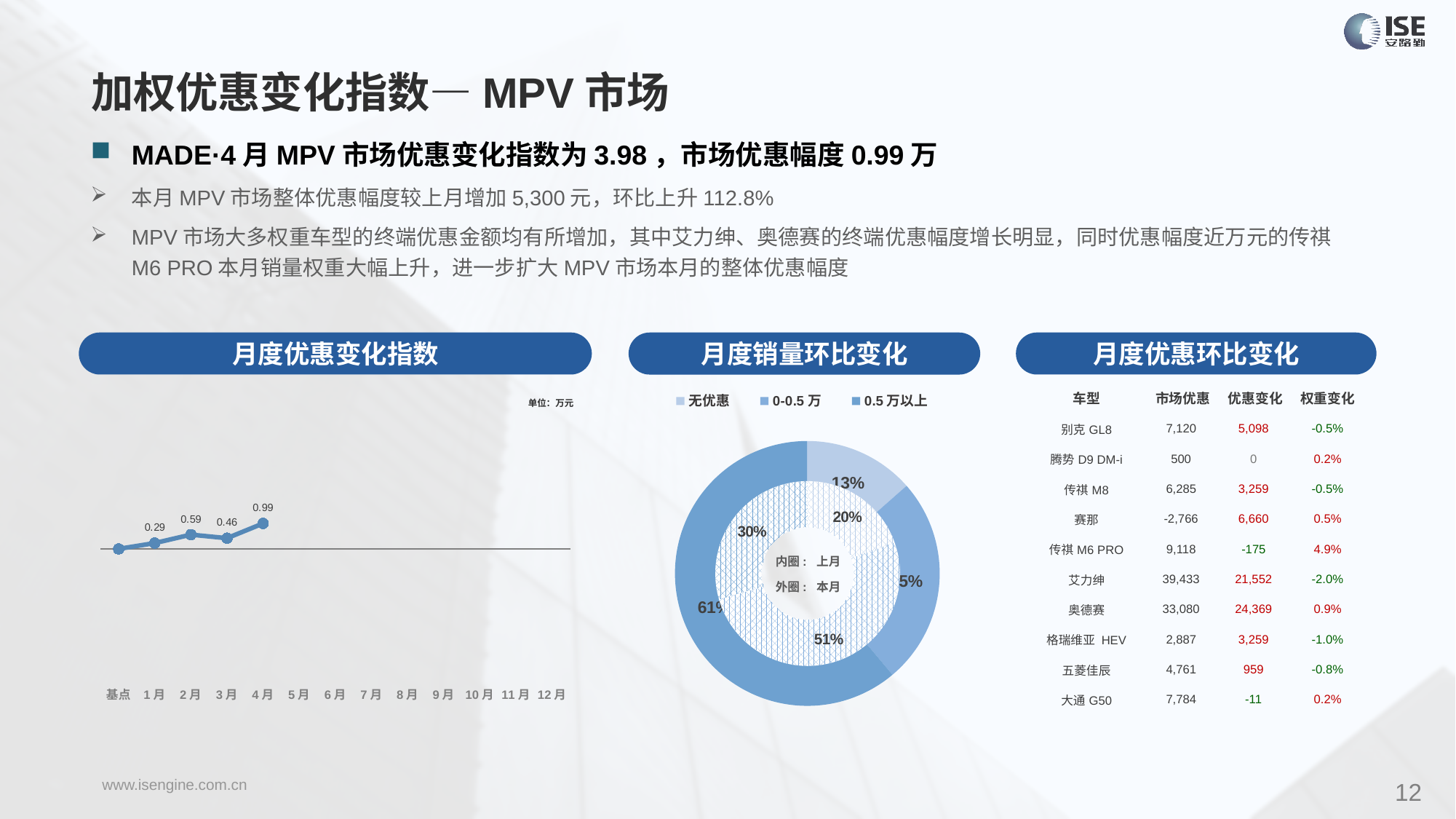

加权优惠变化指数—MPV市场
MADE·4月MPV市场优惠变化指数为3.98，市场优惠幅度0.99万
本月MPV市场整体优惠幅度较上月增加5,300元，环比上升112.8%
MPV市场大多权重车型的终端优惠金额均有所增加，其中艾力绅、奥德赛的终端优惠幅度增长明显，同时优惠幅度近万元的传祺M6 PRO本月销量权重大幅上升，进一步扩大MPV市场本月的整体优惠幅度
月度优惠变化指数

月度优惠环比变化

月度销量环比变化

| 车型 | 市场优惠 | 优惠变化 | 权重变化 |
| --- | --- | --- | --- |
| 别克GL8 | 7,120 | 5,098 | -0.5% |
| 腾势D9 DM-i | 500 | 0 | 0.2% |
| 传祺M8 | 6,285 | 3,259 | -0.5% |
| 赛那 | -2,766 | 6,660 | 0.5% |
| 传祺M6 PRO | 9,118 | -175 | 4.9% |
| 艾力绅 | 39,433 | 21,552 | -2.0% |
| 奥德赛 | 33,080 | 24,369 | 0.9% |
| 格瑞维亚 HEV | 2,887 | 3,259 | -1.0% |
| 五菱佳辰 | 4,761 | 959 | -0.8% |
| 大通G50 | 7,784 | -11 | 0.2% |

### Chart

| Category | Y2022 |
|---|---|
| 基点 | 0.0 |
| 1月 | 0.91 |
| 2月 | 2.23 |
| 3月 | 1.68 |
| 4月 | 3.98 |
| 5月 | None |
| 6月 | None |
| 7月 | None |
| 8月 | None |
| 9月 | None |
| 10月 | None |
| 11月 | None |
| 12月 | None |

### Chart

| Category | 销量 |
|---|---|
| 无优惠 | 10249.0 |
| 0-0.5万 | 19269.0 |
| 0.5万以上 | 46429.0 |
单位：万元

### Chart

| Category | 销量 |
|---|---|
| 无优惠 | 14441.0 |
| 0-0.5万 | 37643.0 |
| 0.5万以上 | 21801.0 |
内圈:  上月
外圈:  本月
12